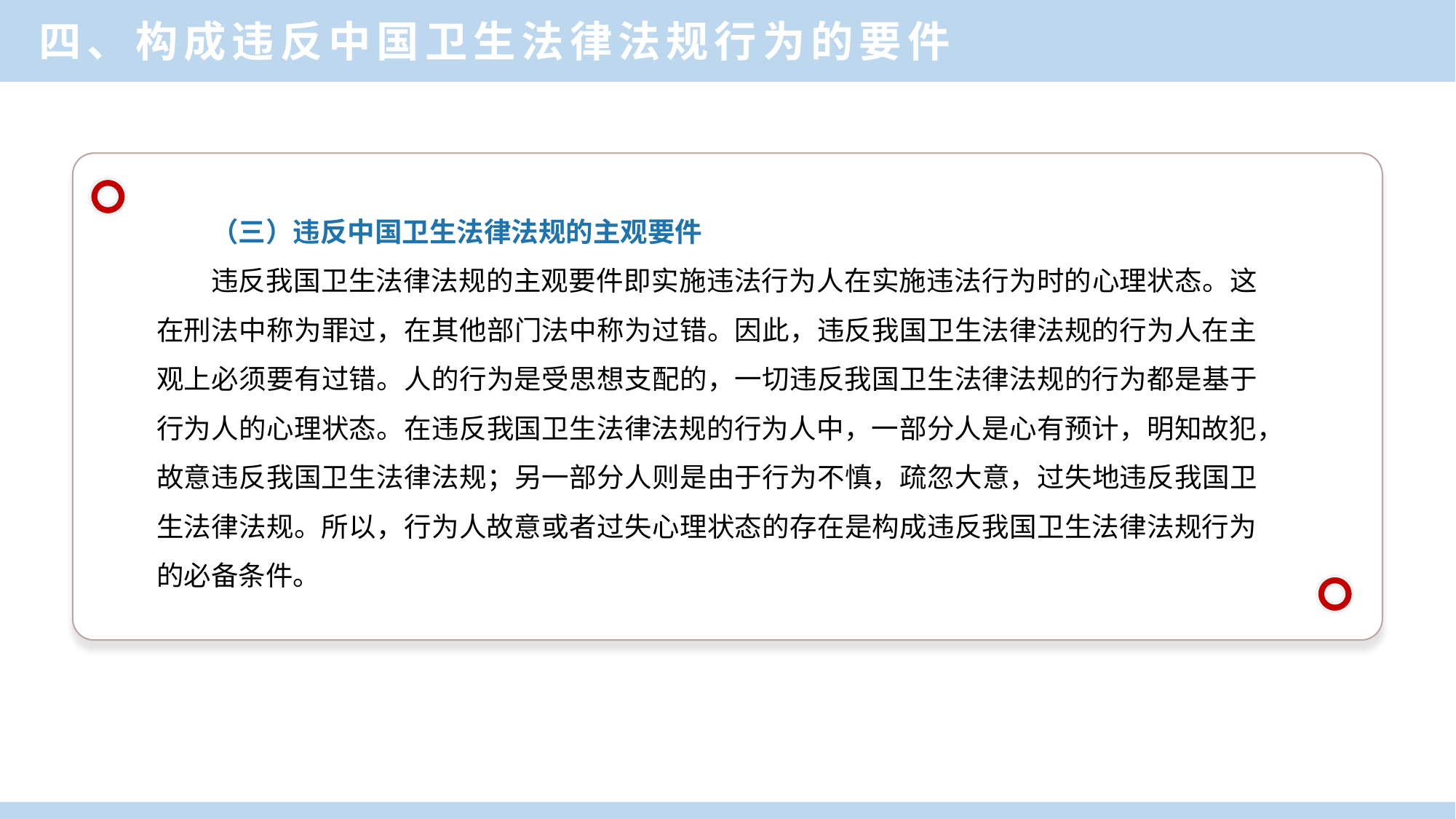

四、构成违反中国卫生法律法规行为的要件

（三）违反中国卫生法律法规的主观要件
违反我国卫生法律法规的主观要件即实施违法行为人在实施违法行为时的心理状态。这在刑法中称为罪过，在其他部门法中称为过错。因此，违反我国卫生法律法规的行为人在主观上必须要有过错。人的行为是受思想支配的，一切违反我国卫生法律法规的行为都是基于行为人的心理状态。在违反我国卫生法律法规的行为人中，一部分人是心有预计，明知故犯，故意违反我国卫生法律法规；另一部分人则是由于行为不慎，疏忽大意，过失地违反我国卫生法律法规。所以，行为人故意或者过失心理状态的存在是构成违反我国卫生法律法规行为的必备条件。